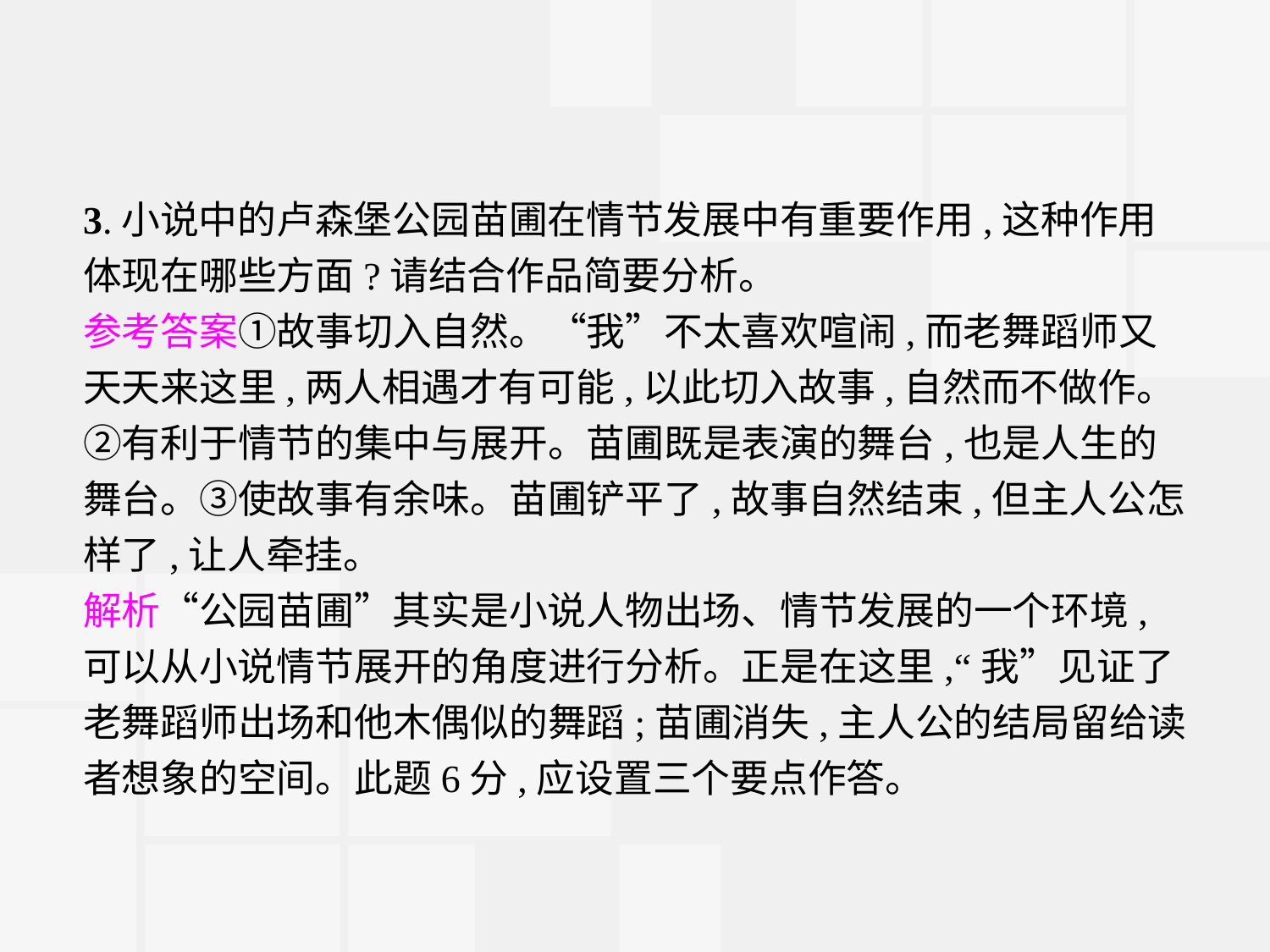

3.小说中的卢森堡公园苗圃在情节发展中有重要作用,这种作用体现在哪些方面?请结合作品简要分析。
参考答案①故事切入自然。“我”不太喜欢喧闹,而老舞蹈师又天天来这里,两人相遇才有可能,以此切入故事,自然而不做作。②有利于情节的集中与展开。苗圃既是表演的舞台,也是人生的舞台。③使故事有余味。苗圃铲平了,故事自然结束,但主人公怎样了,让人牵挂。
解析“公园苗圃”其实是小说人物出场、情节发展的一个环境,可以从小说情节展开的角度进行分析。正是在这里,“我”见证了老舞蹈师出场和他木偶似的舞蹈;苗圃消失,主人公的结局留给读者想象的空间。此题6分,应设置三个要点作答。